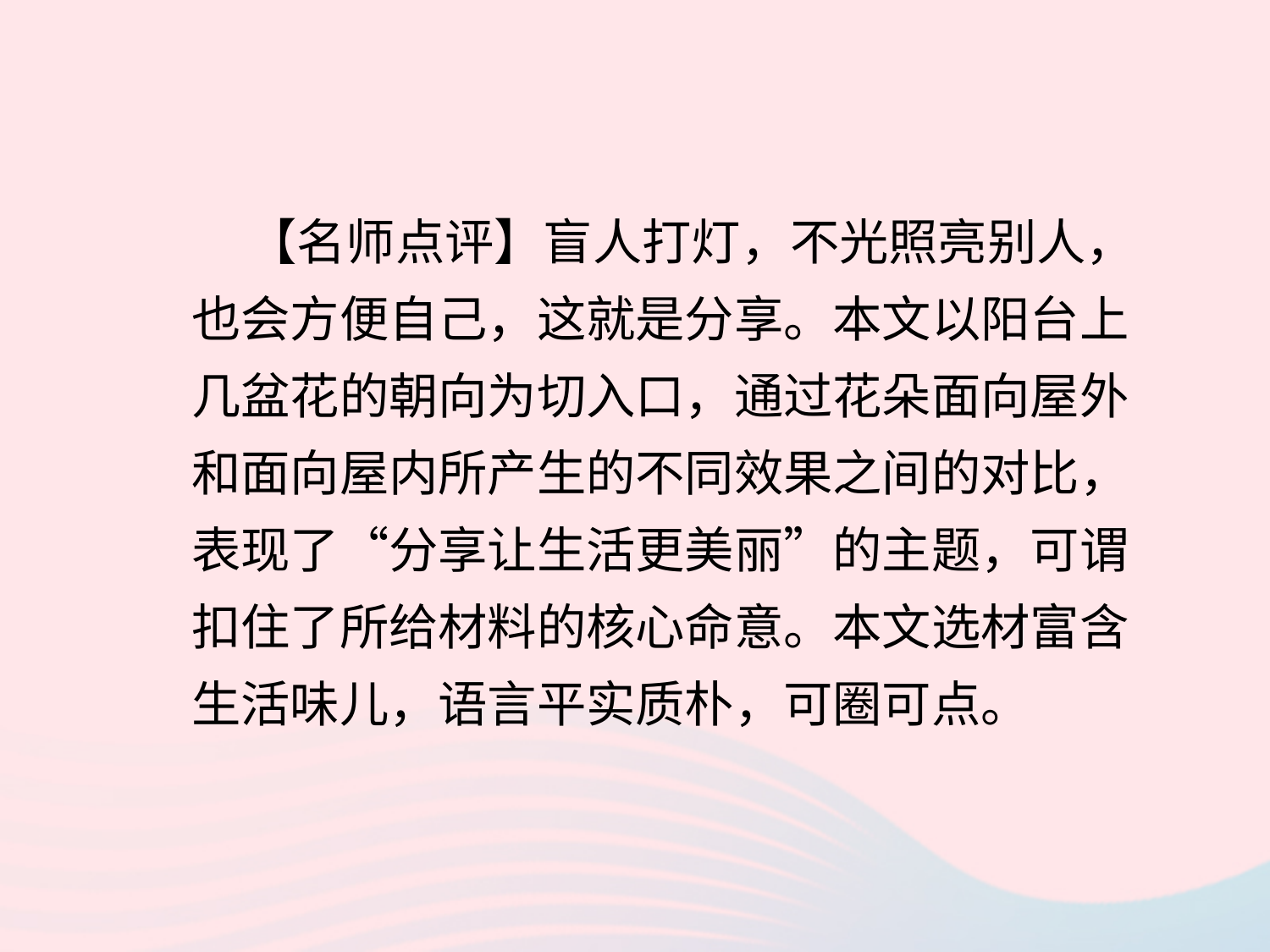

【名师点评】盲人打灯，不光照亮别人，也会方便自己，这就是分享。本文以阳台上几盆花的朝向为切入口，通过花朵面向屋外和面向屋内所产生的不同效果之间的对比，表现了“分享让生活更美丽”的主题，可谓扣住了所给材料的核心命意。本文选材富含生活味儿，语言平实质朴，可圈可点。